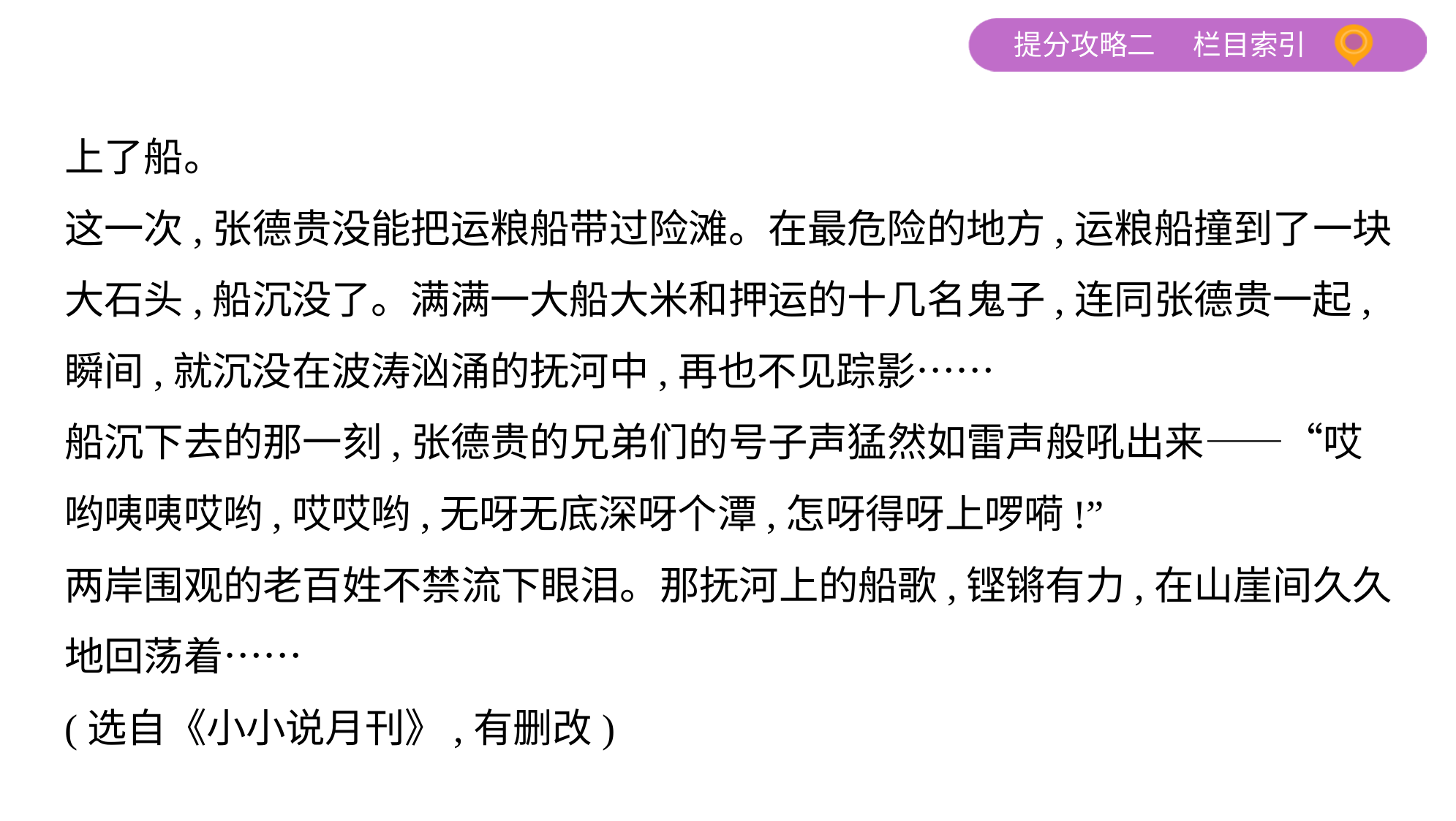

上了船。
这一次,张德贵没能把运粮船带过险滩。在最危险的地方,运粮船撞到了一块
大石头,船沉没了。满满一大船大米和押运的十几名鬼子,连同张德贵一起,
瞬间,就沉没在波涛汹涌的抚河中,再也不见踪影……
船沉下去的那一刻,张德贵的兄弟们的号子声猛然如雷声般吼出来——“哎
哟咦咦哎哟,哎哎哟,无呀无底深呀个潭,怎呀得呀上啰嗬!”
两岸围观的老百姓不禁流下眼泪。那抚河上的船歌,铿锵有力,在山崖间久久
地回荡着……
(选自《小小说月刊》,有删改)